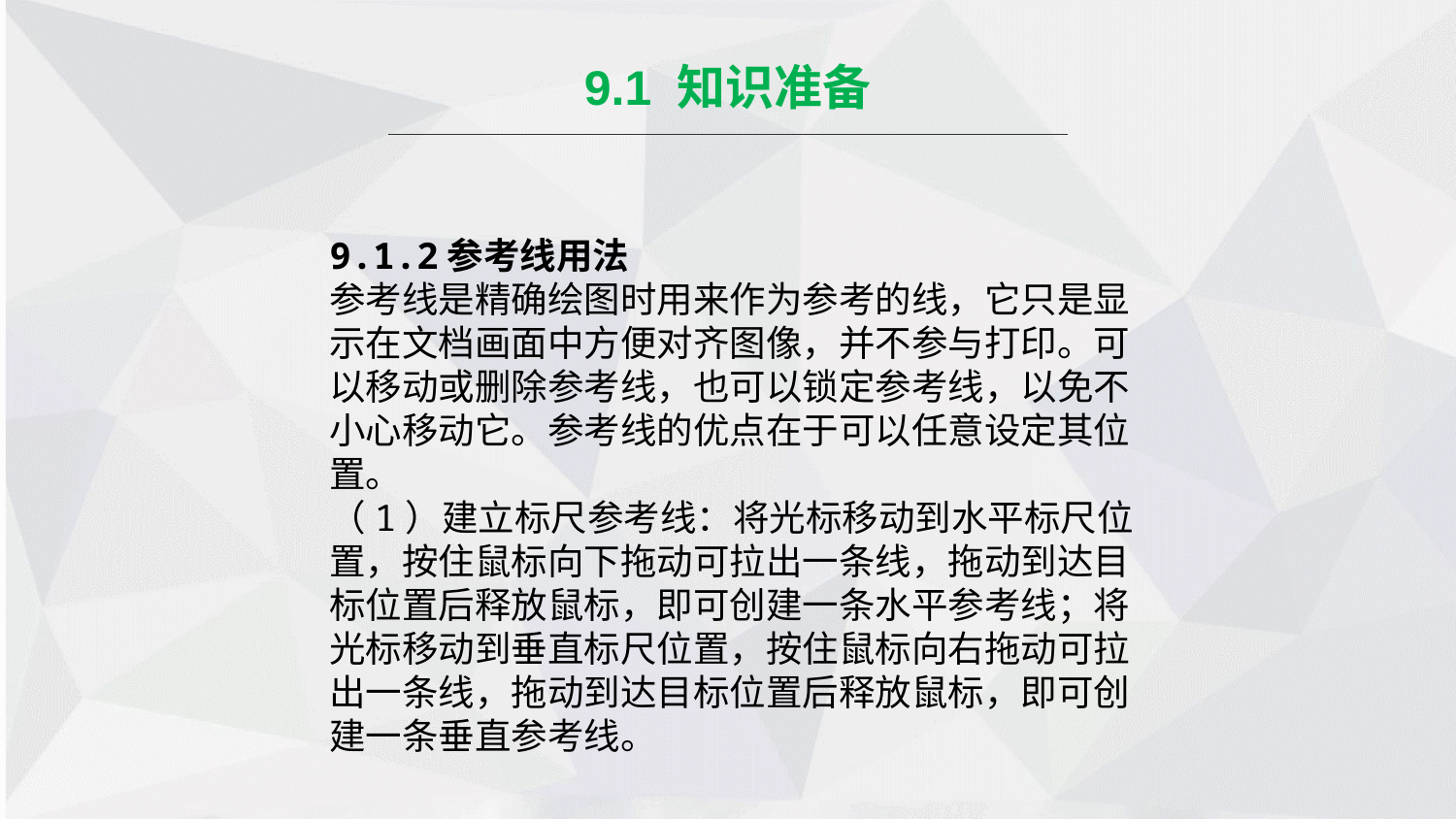

9.1 知识准备
9.1.2参考线用法
参考线是精确绘图时用来作为参考的线，它只是显示在文档画面中方便对齐图像，并不参与打印。可以移动或删除参考线，也可以锁定参考线，以免不小心移动它。参考线的优点在于可以任意设定其位置。
（1）建立标尺参考线：将光标移动到水平标尺位置，按住鼠标向下拖动可拉出一条线，拖动到达目标位置后释放鼠标，即可创建一条水平参考线；将光标移动到垂直标尺位置，按住鼠标向右拖动可拉出一条线，拖动到达目标位置后释放鼠标，即可创建一条垂直参考线。